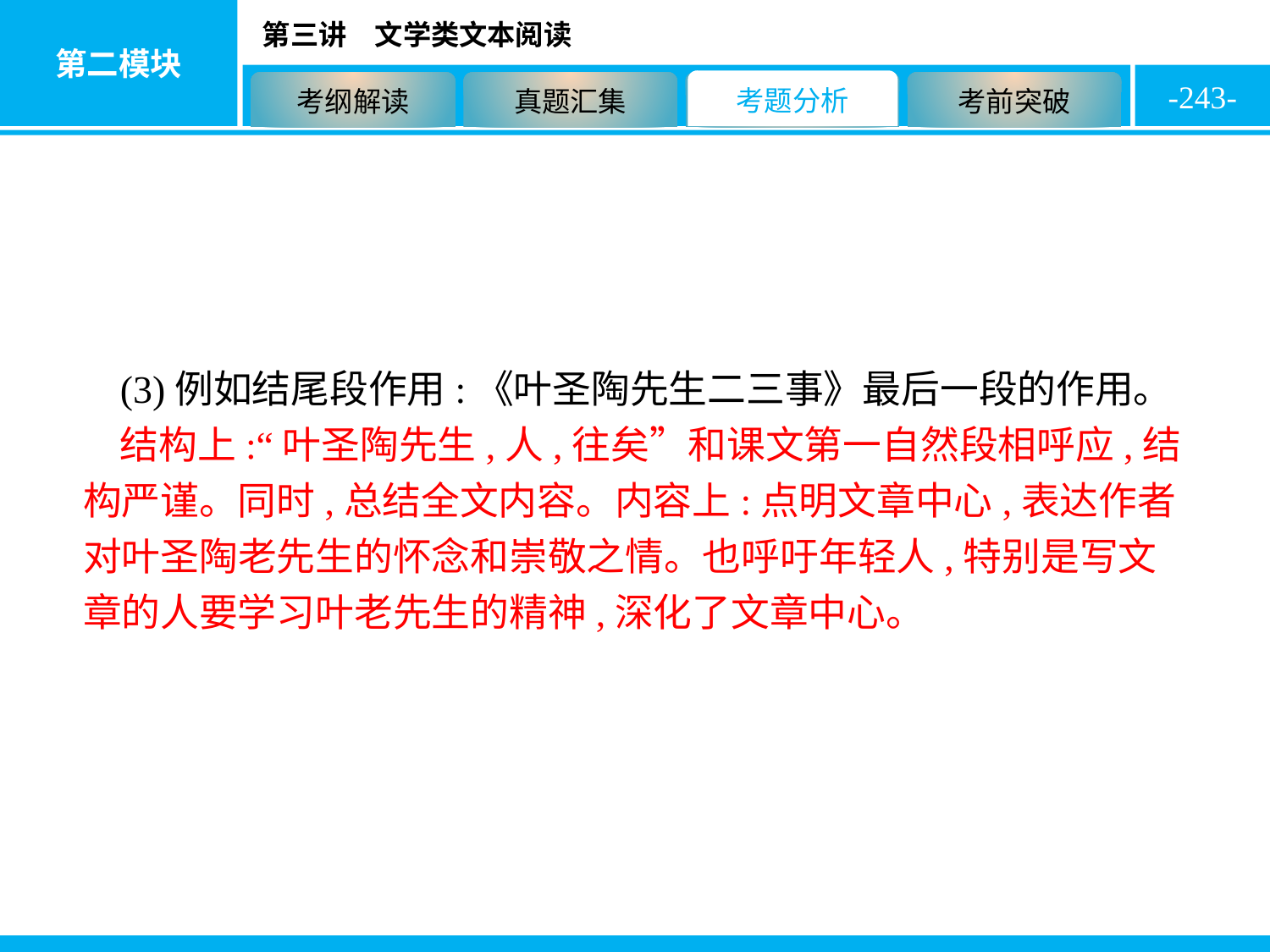

-243-
(3)例如结尾段作用:《叶圣陶先生二三事》最后一段的作用。
结构上:“叶圣陶先生,人,往矣”和课文第一自然段相呼应,结构严谨。同时,总结全文内容。内容上:点明文章中心,表达作者对叶圣陶老先生的怀念和崇敬之情。也呼吁年轻人,特别是写文章的人要学习叶老先生的精神,深化了文章中心。